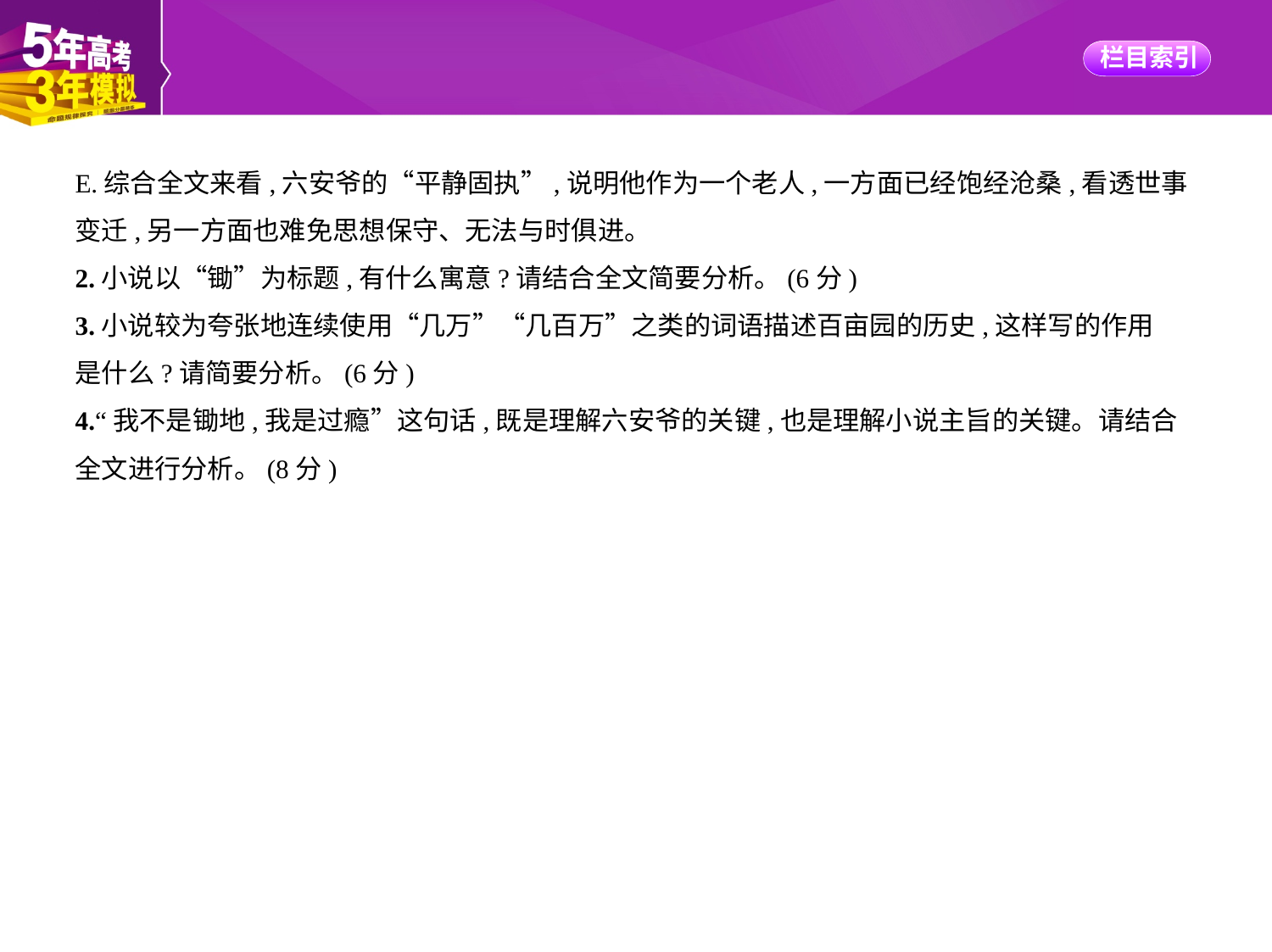

E.综合全文来看,六安爷的“平静固执”,说明他作为一个老人,一方面已经饱经沧桑,看透世事
变迁,另一方面也难免思想保守、无法与时俱进。
2.小说以“锄”为标题,有什么寓意?请结合全文简要分析。(6分)
3.小说较为夸张地连续使用“几万”“几百万”之类的词语描述百亩园的历史,这样写的作用
是什么?请简要分析。(6分)
4.“我不是锄地,我是过瘾”这句话,既是理解六安爷的关键,也是理解小说主旨的关键。请结合
全文进行分析。(8分)